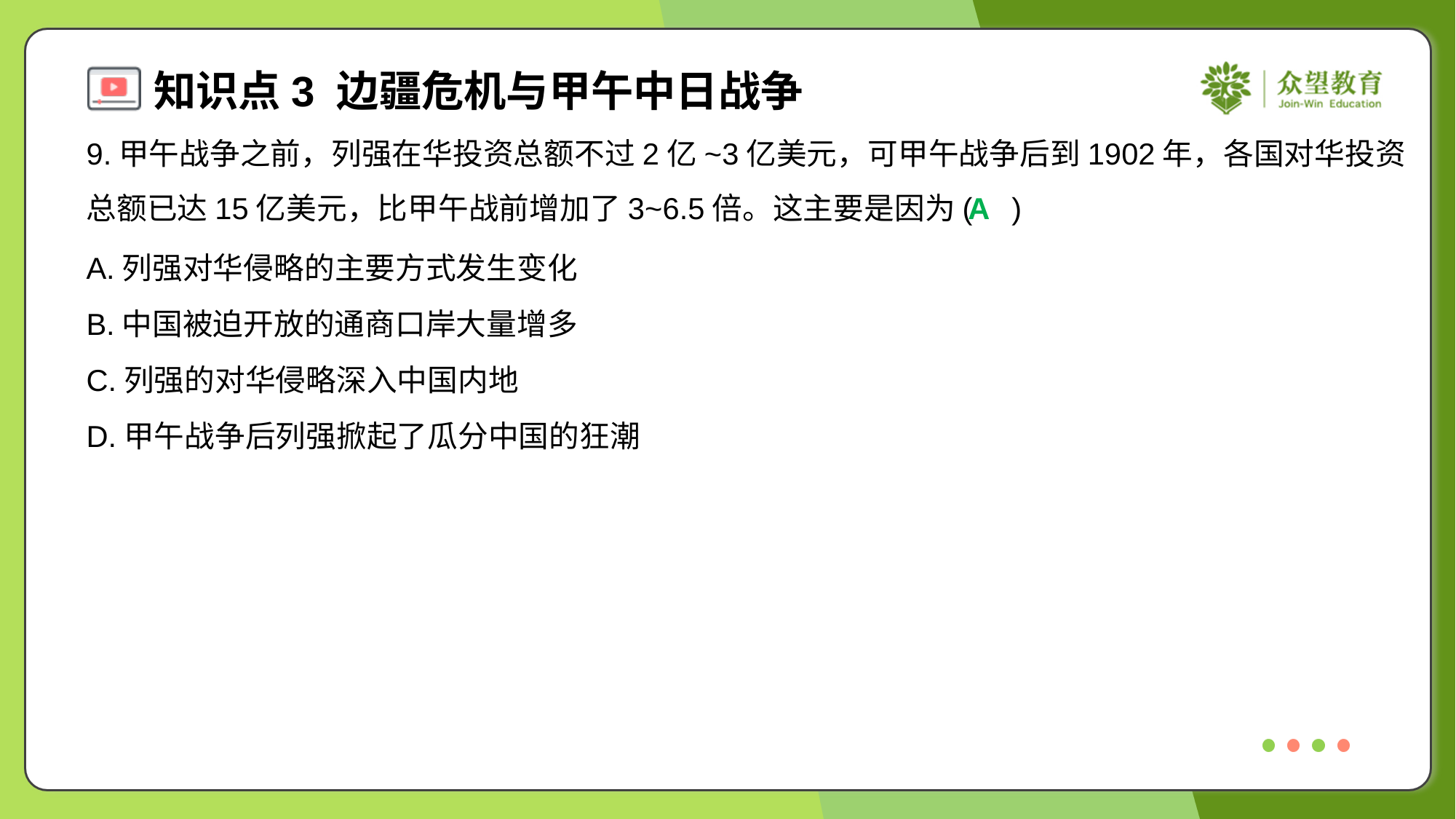

9.甲午战争之前，列强在华投资总额不过2亿~3亿美元，可甲午战争后到1902年，各国对华投资
总额已达15亿美元，比甲午战前增加了3~6.5倍。这主要是因为(     )
A
A.列强对华侵略的主要方式发生变化
B.中国被迫开放的通商口岸大量增多
C.列强的对华侵略深入中国内地
D.甲午战争后列强掀起了瓜分中国的狂潮